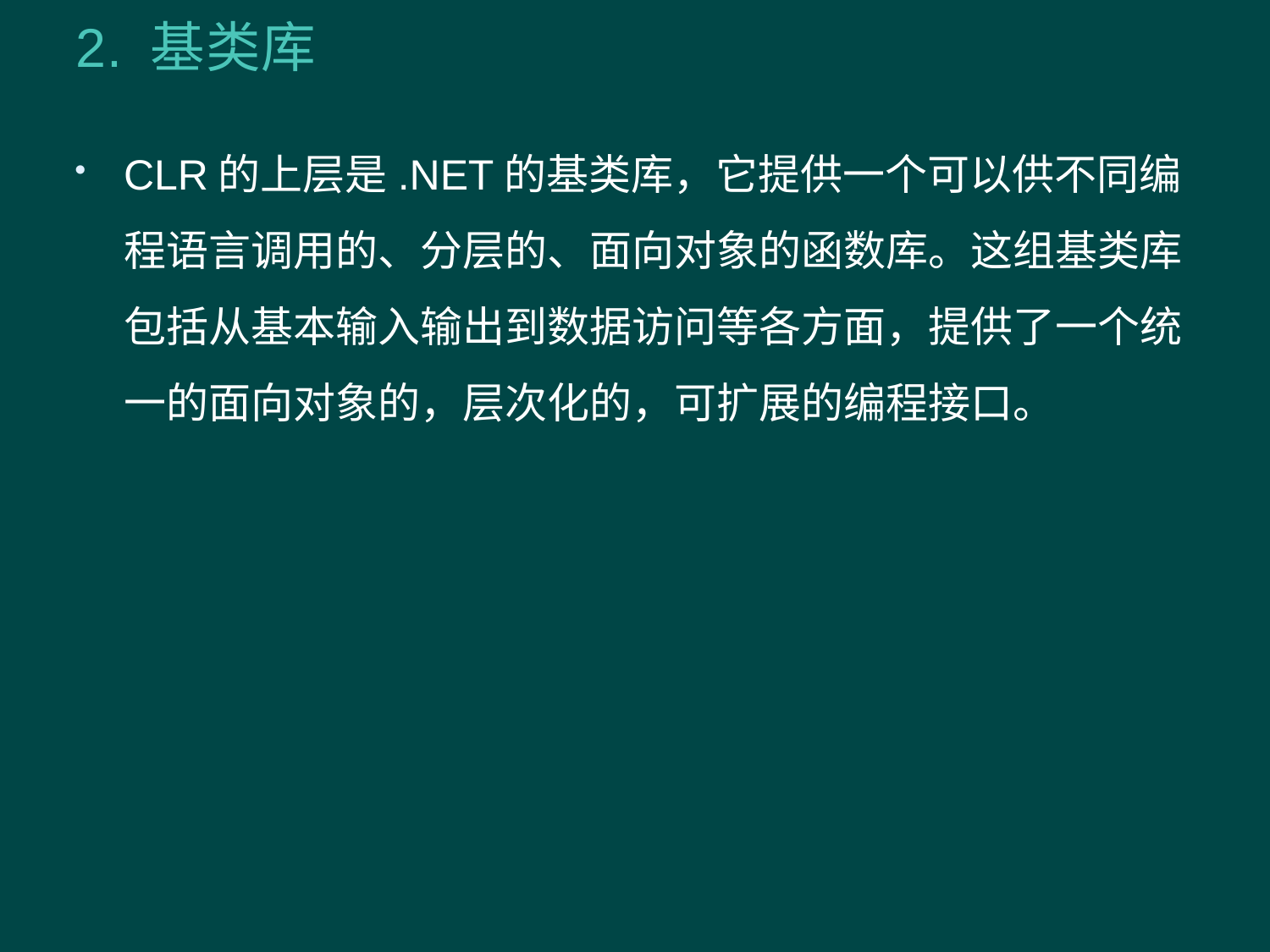

# 2. 基类库
CLR的上层是.NET的基类库，它提供一个可以供不同编程语言调用的、分层的、面向对象的函数库。这组基类库包括从基本输入输出到数据访问等各方面，提供了一个统一的面向对象的，层次化的，可扩展的编程接口。